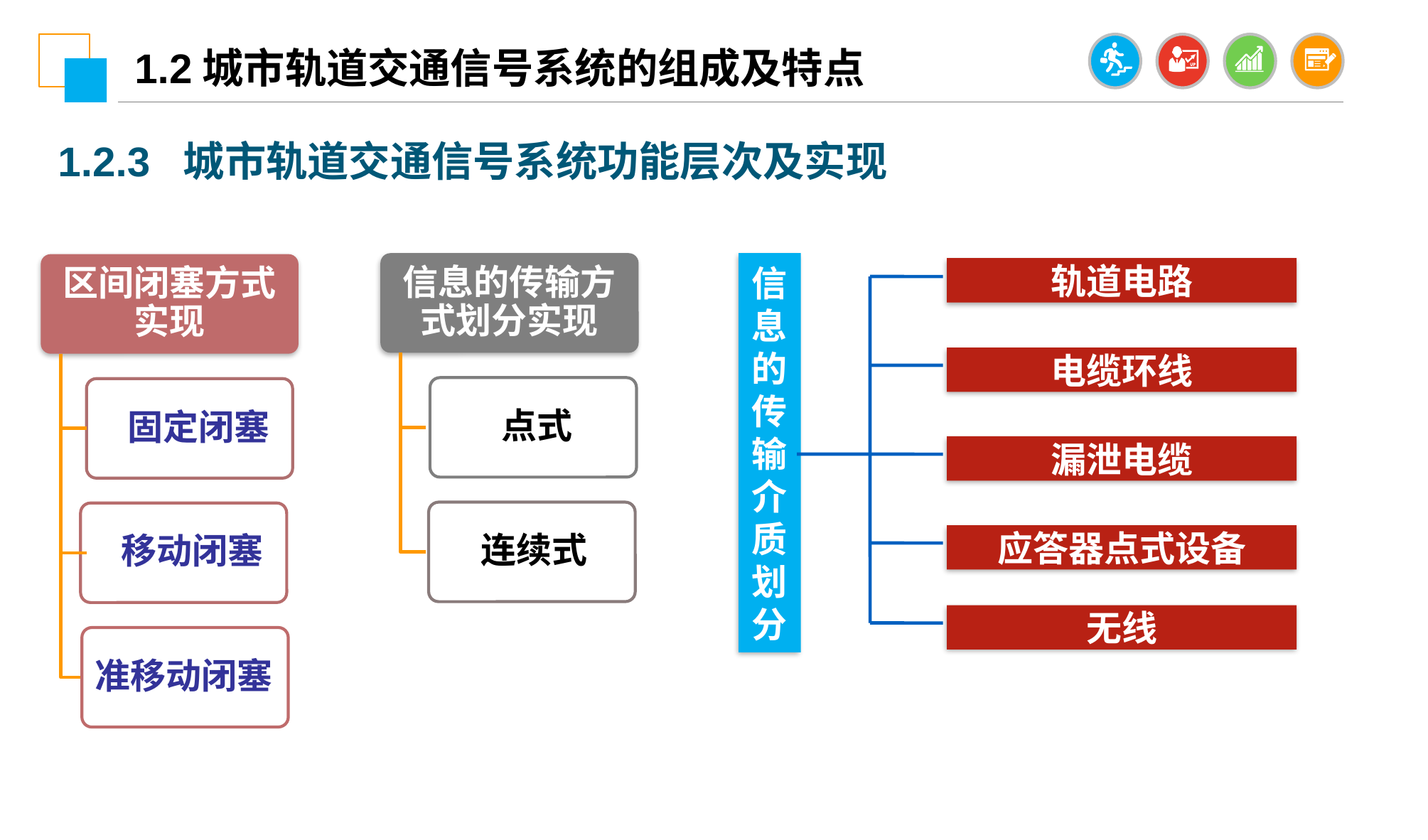

1.2城市轨道交通信号系统的组成及特点
1.2.3  城市轨道交通信号系统功能层次及实现

信息的传输方式划分实现
信
息
的
传
输
介
质
划
分

区间闭塞方式实现
轨道电路
电缆环线
漏泄电缆
应答器点式设备
无线

点式

固定闭塞

连续式

移动闭塞

准移动闭塞